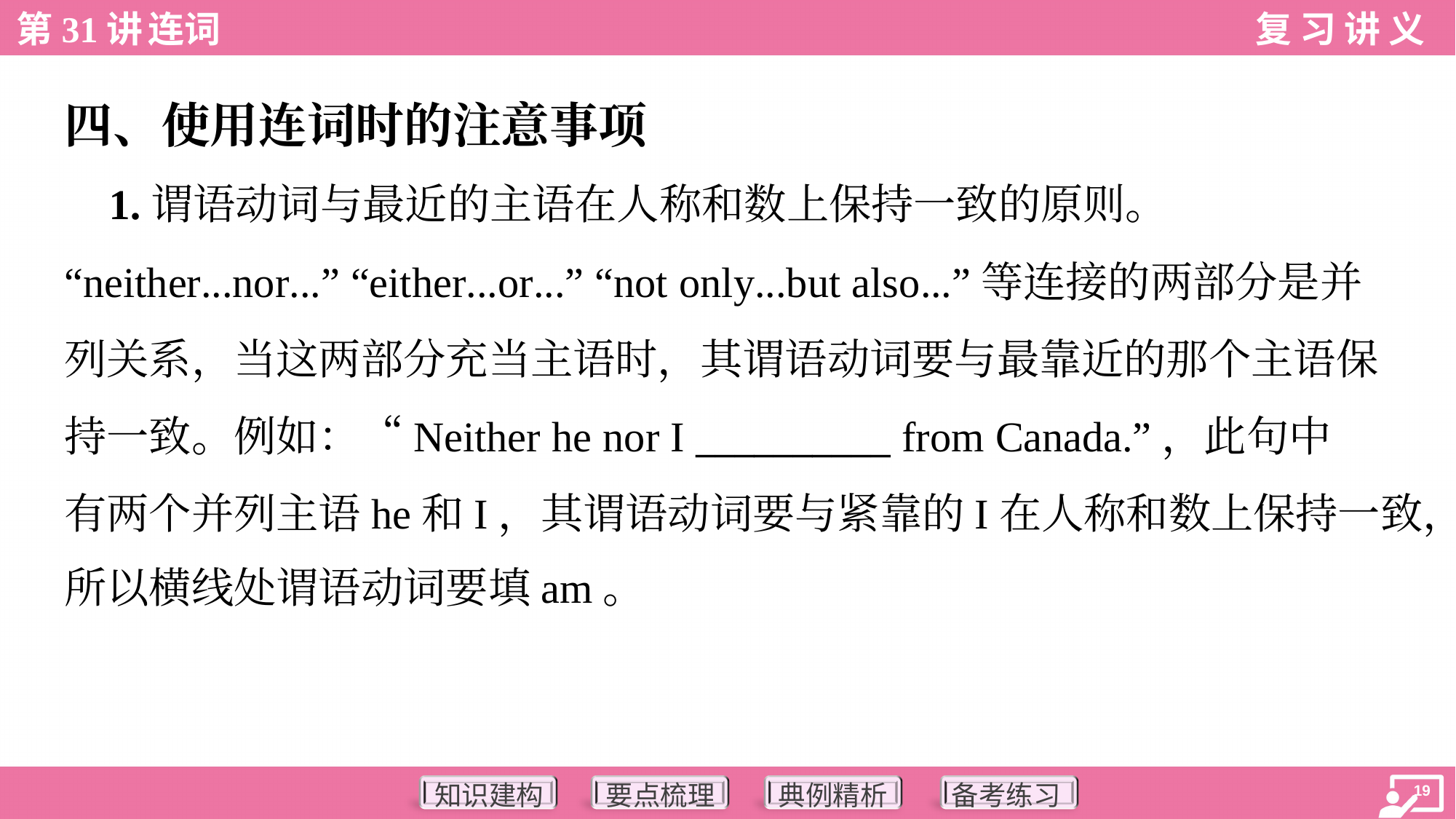

四、使用连词时的注意事项
    1.谓语动词与最近的主语在人称和数上保持一致的原则。
“neither...nor...” “either...or...” “not only...but also...”等连接的两部分是并
列关系，当这两部分充当主语时，其谓语动词要与最靠近的那个主语保
持一致。例如：“Neither he nor I __________ from Canada.”，此句中
有两个并列主语he和I，其谓语动词要与紧靠的I在人称和数上保持一致，
所以横线处谓语动词要填am。